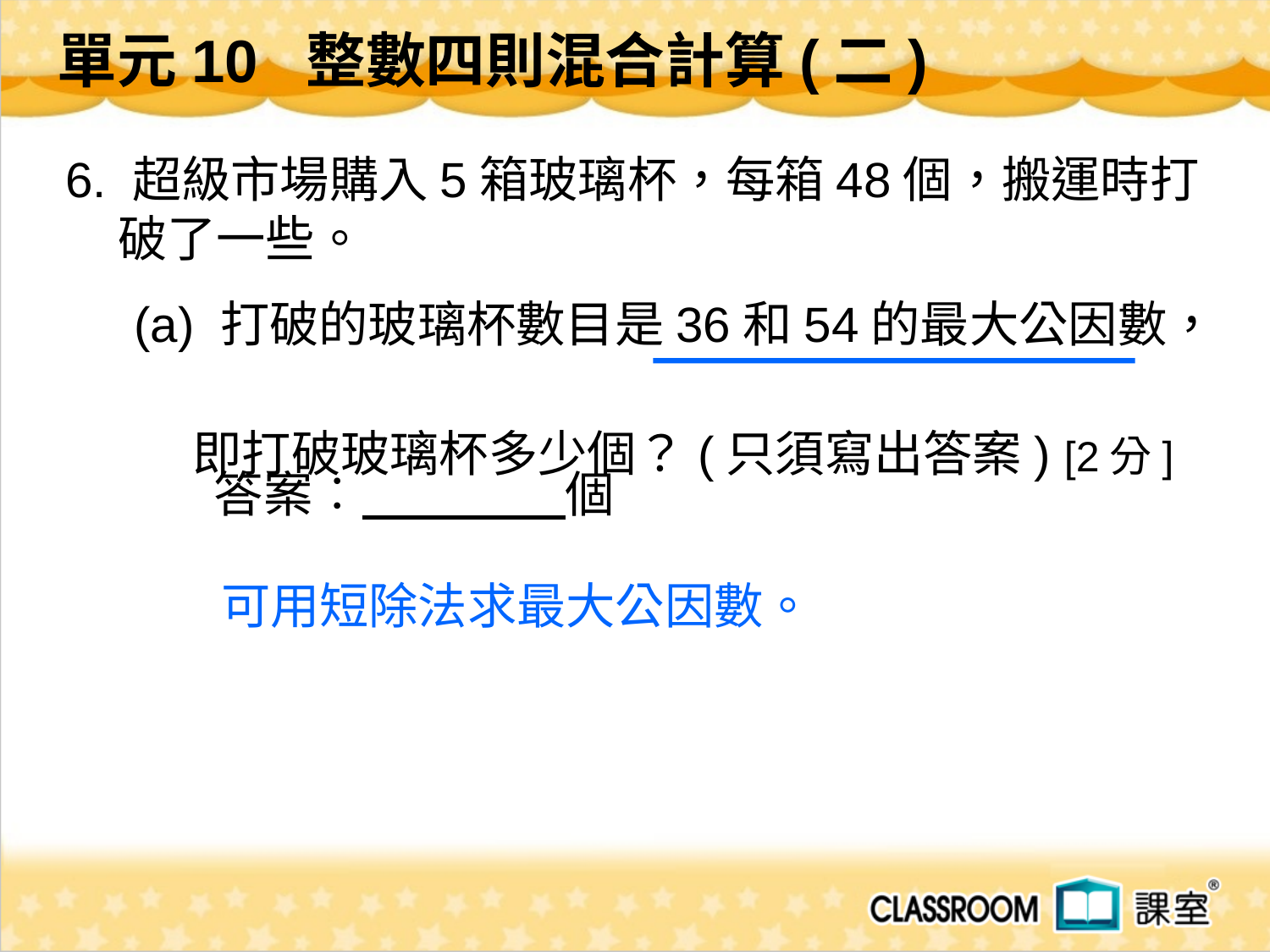

單元10  整數四則混合計算(二)
  6. 超級市場購入5箱玻璃杯，每箱48個，搬運時打破了一些。
       (a) 打破的玻璃杯數目是36和54的最大公因數，
             即打破玻璃杯多少個？(只須寫出答案) [2分]

答案︰                個
可用短除法求最大公因數。